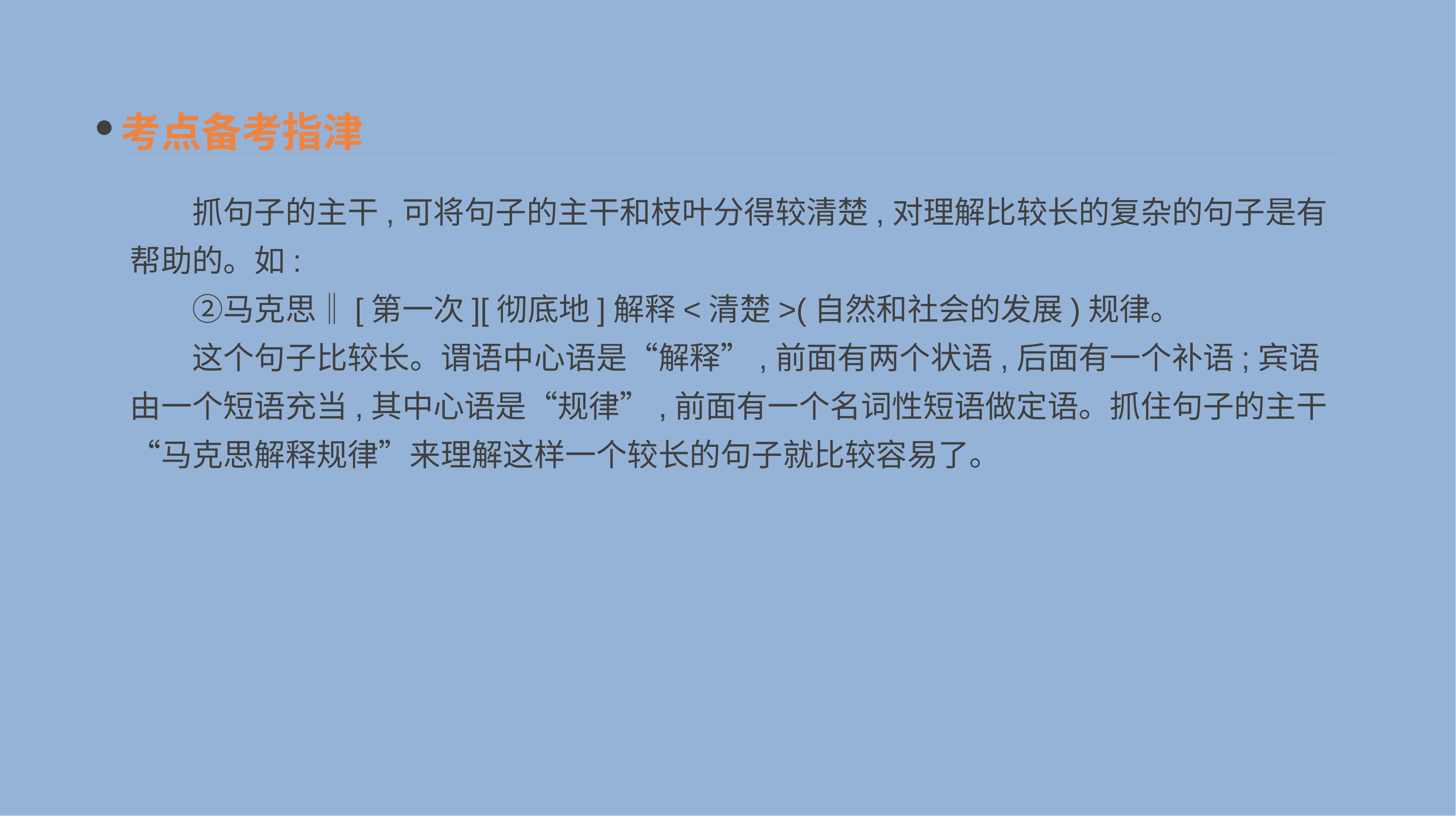

考点备考指津

　　抓句子的主干,可将句子的主干和枝叶分得较清楚,对理解比较长的复杂的句子是有帮助的。如:
　　②马克思‖[第一次][彻底地]解释<清楚>(自然和社会的发展)规律。
　　这个句子比较长。谓语中心语是“解释”,前面有两个状语,后面有一个补语;宾语由一个短语充当,其中心语是“规律”,前面有一个名词性短语做定语。抓住句子的主干“马克思解释规律”来理解这样一个较长的句子就比较容易了。